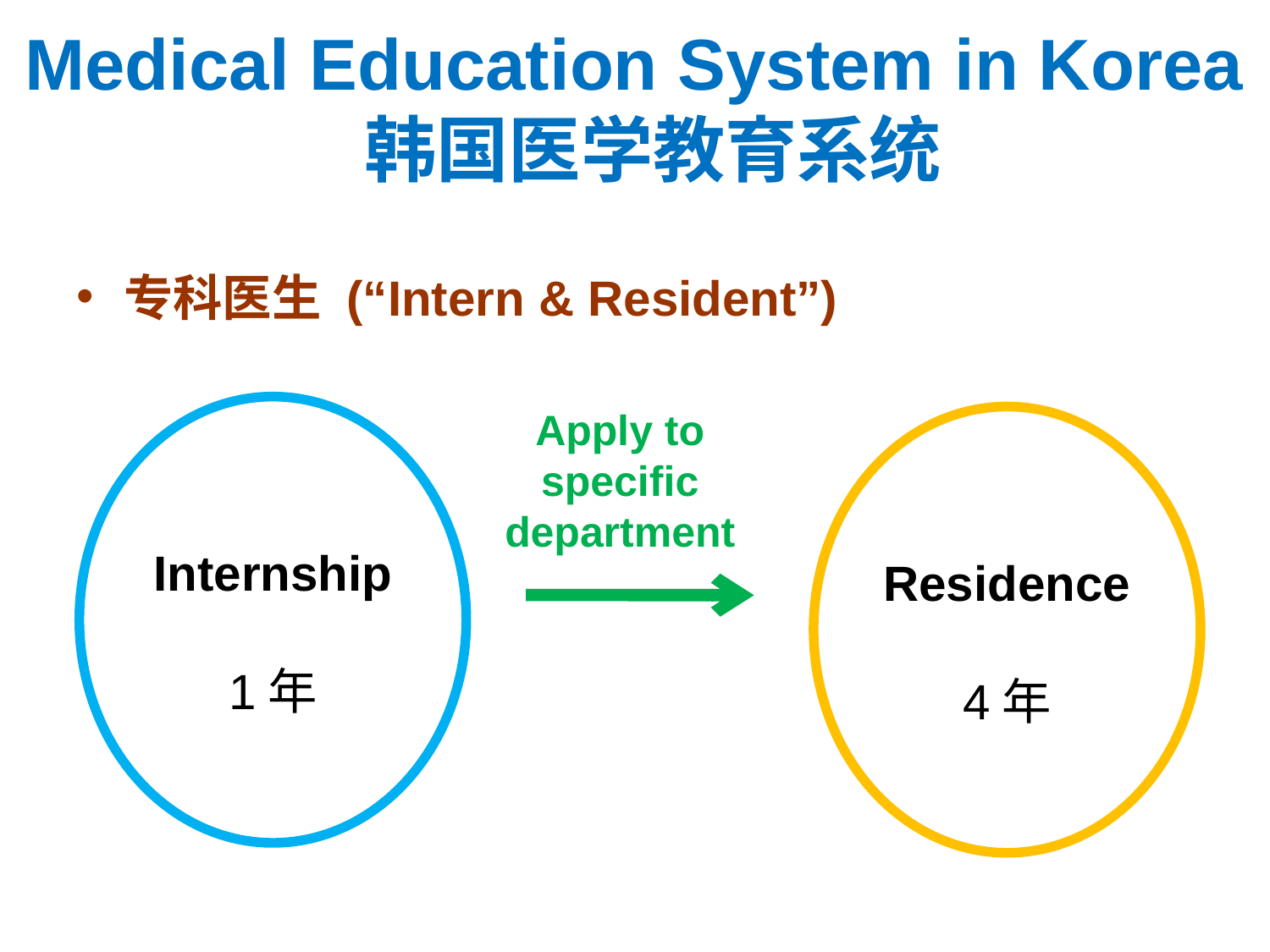

# Medical Education System in Korea 韩国医学教育系统
专科医生 (“Intern & Resident”)

Apply to specific department

Internship

1年
Residence

4年